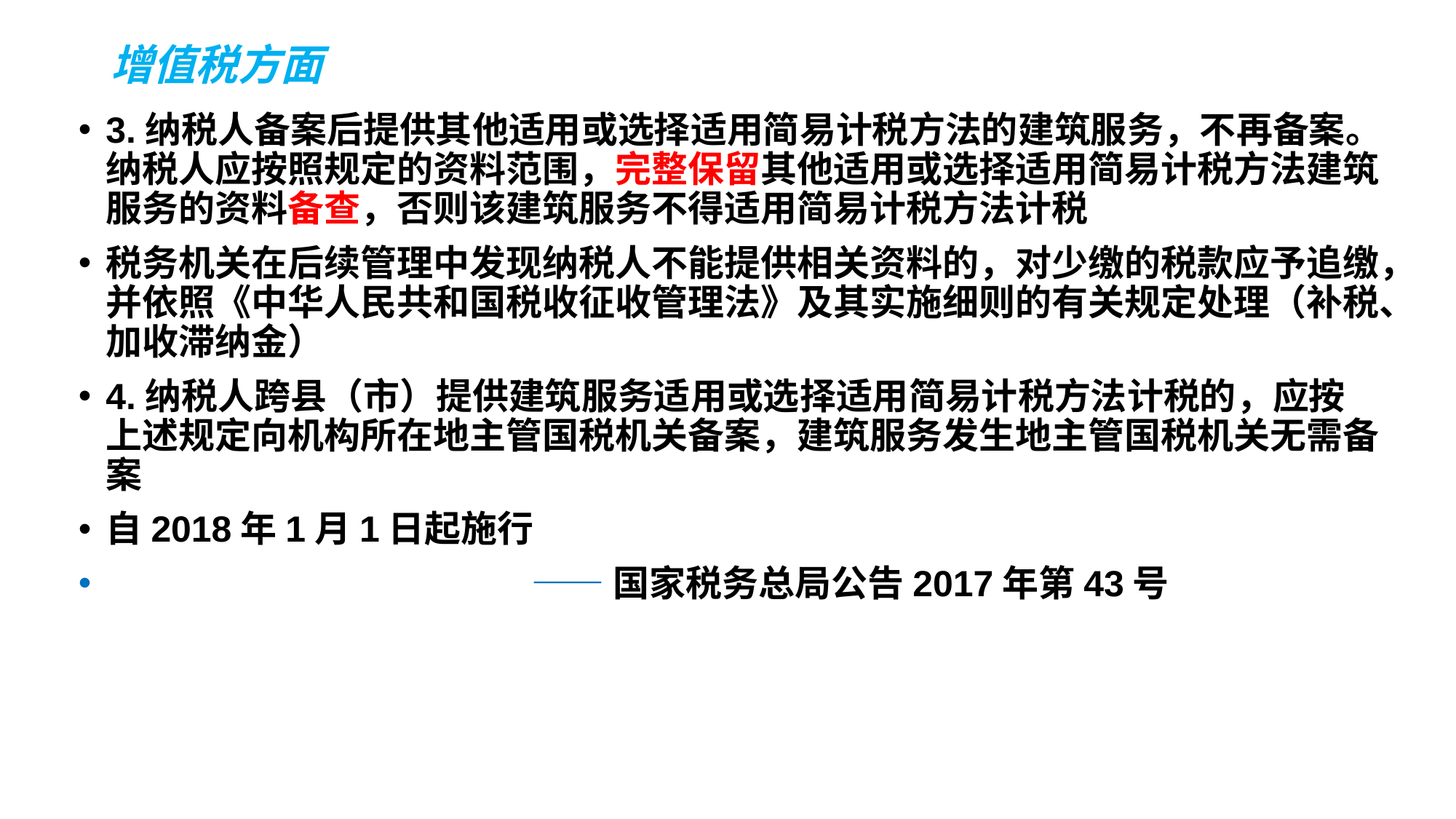

# 增值税方面
3.纳税人备案后提供其他适用或选择适用简易计税方法的建筑服务，不再备案。纳税人应按照规定的资料范围，完整保留其他适用或选择适用简易计税方法建筑服务的资料备查，否则该建筑服务不得适用简易计税方法计税
税务机关在后续管理中发现纳税人不能提供相关资料的，对少缴的税款应予追缴，并依照《中华人民共和国税收征收管理法》及其实施细则的有关规定处理（补税、加收滞纳金）
4.纳税人跨县（市）提供建筑服务适用或选择适用简易计税方法计税的，应按上述规定向机构所在地主管国税机关备案，建筑服务发生地主管国税机关无需备案
自2018年1月1日起施行
                                                    ——国家税务总局公告2017年第43号